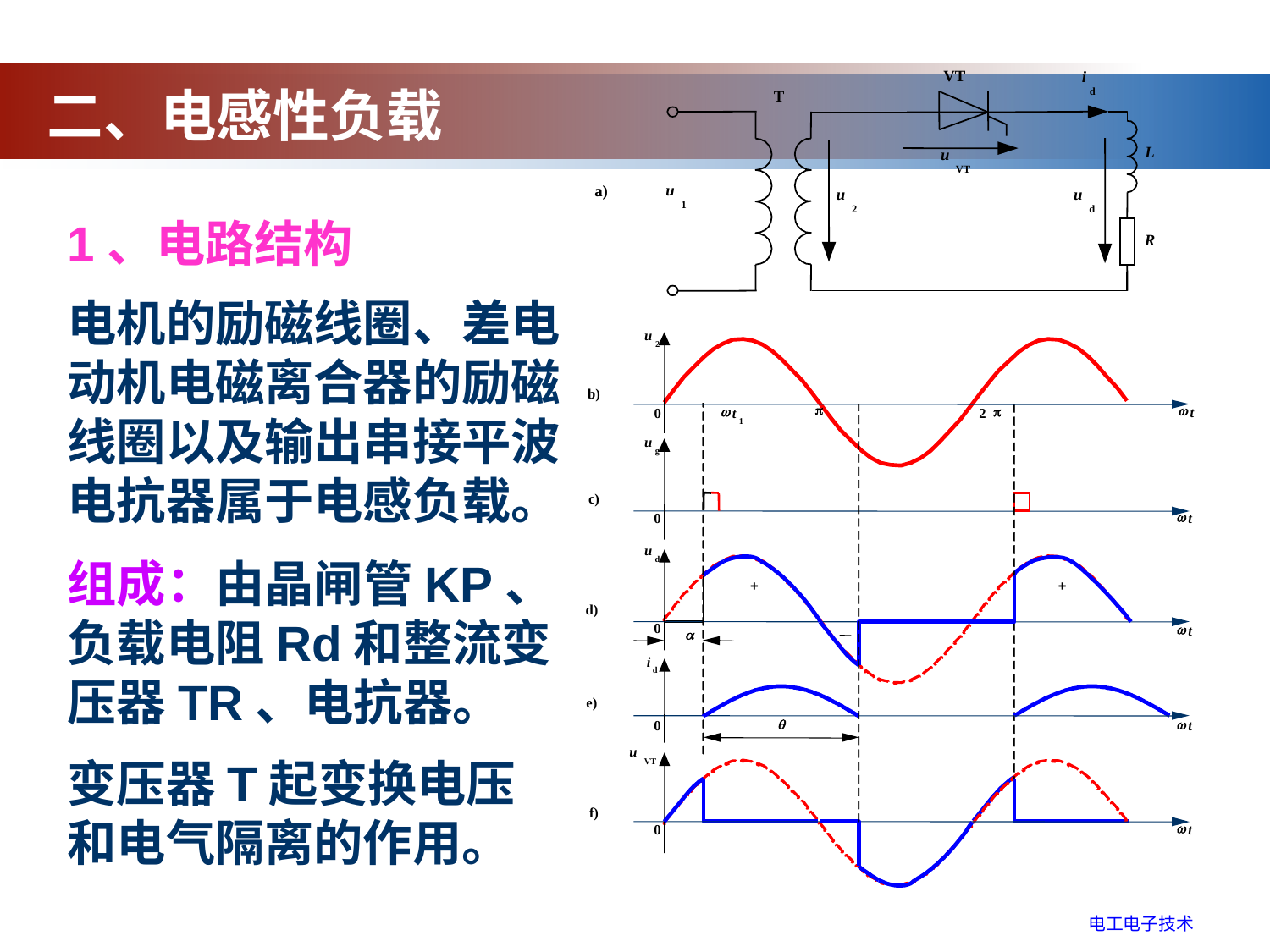

VT
i
d
T

L
u

VT
u
a)
u
u

1
2
d

R

二、电感性负载
1、电路结构
电机的励磁线圈、差电动机电磁离合器的励磁线圈以及输出串接平波电抗器属于电感负载。
u

2

b)

π
ω
ω
π

t
0
t

2

1
u

g

c)

ω
0
t

u

d

+
+
d)

0
ω

t
α

i

d

e)

θ
ω

0
t

u

VT

f)

ω
0
t

组成：由晶闸管KP、负载电阻Rd和整流变压器TR、电抗器。
变压器T起变换电压和电气隔离的作用。
电工电子技术